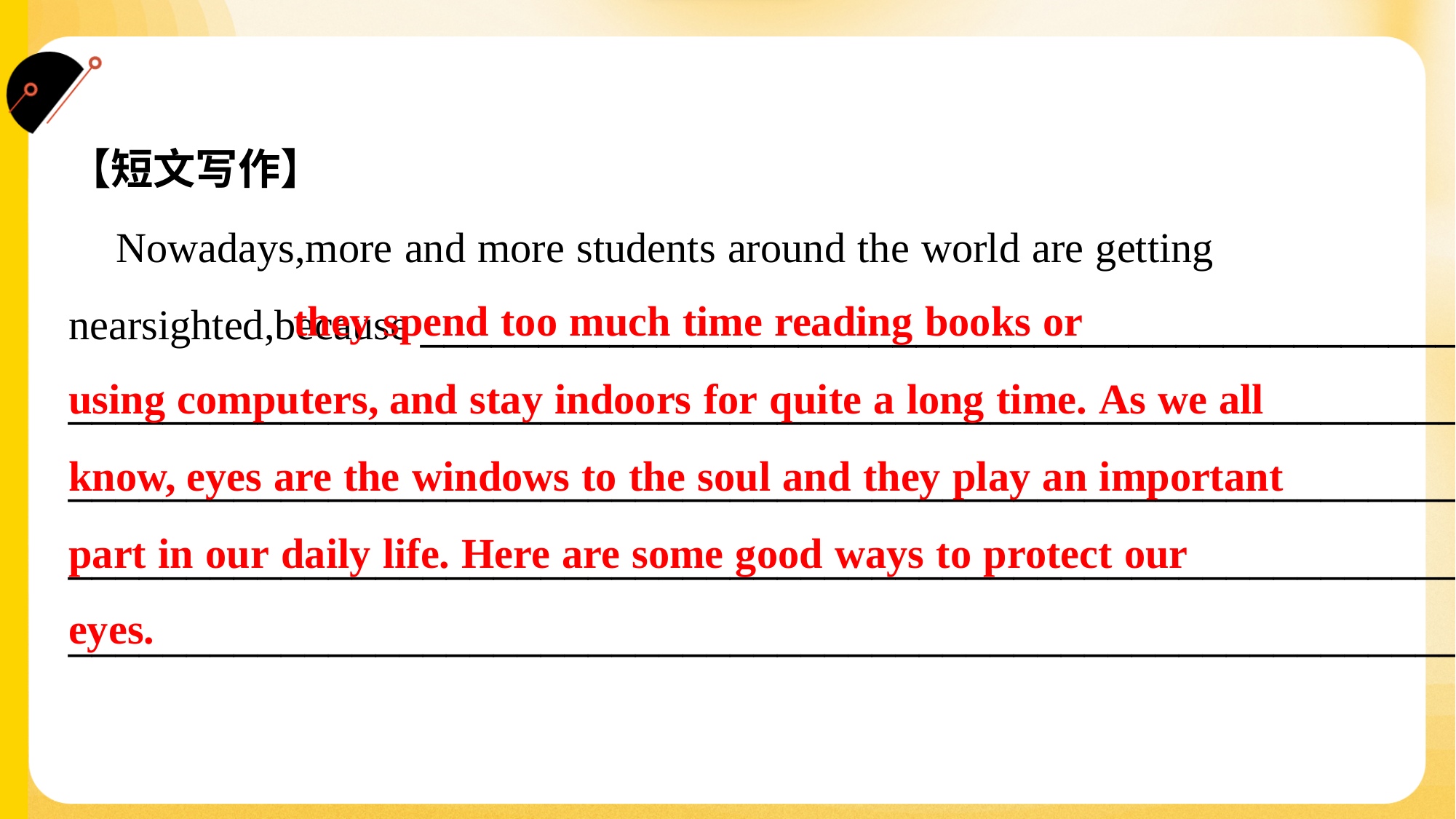

【短文写作】
    Nowadays,more and more students around the world are getting
nearsighted,because _____________________________________________
______________________________________________________________
______________________________________________________________
______________________________________________________________
______________________________________________________________

                   they spend too much time reading books or
using computers, and stay indoors for quite a long time. As we all
know, eyes are the windows to the soul and they play an important
part in our daily life. Here are some good ways to protect our
eyes.